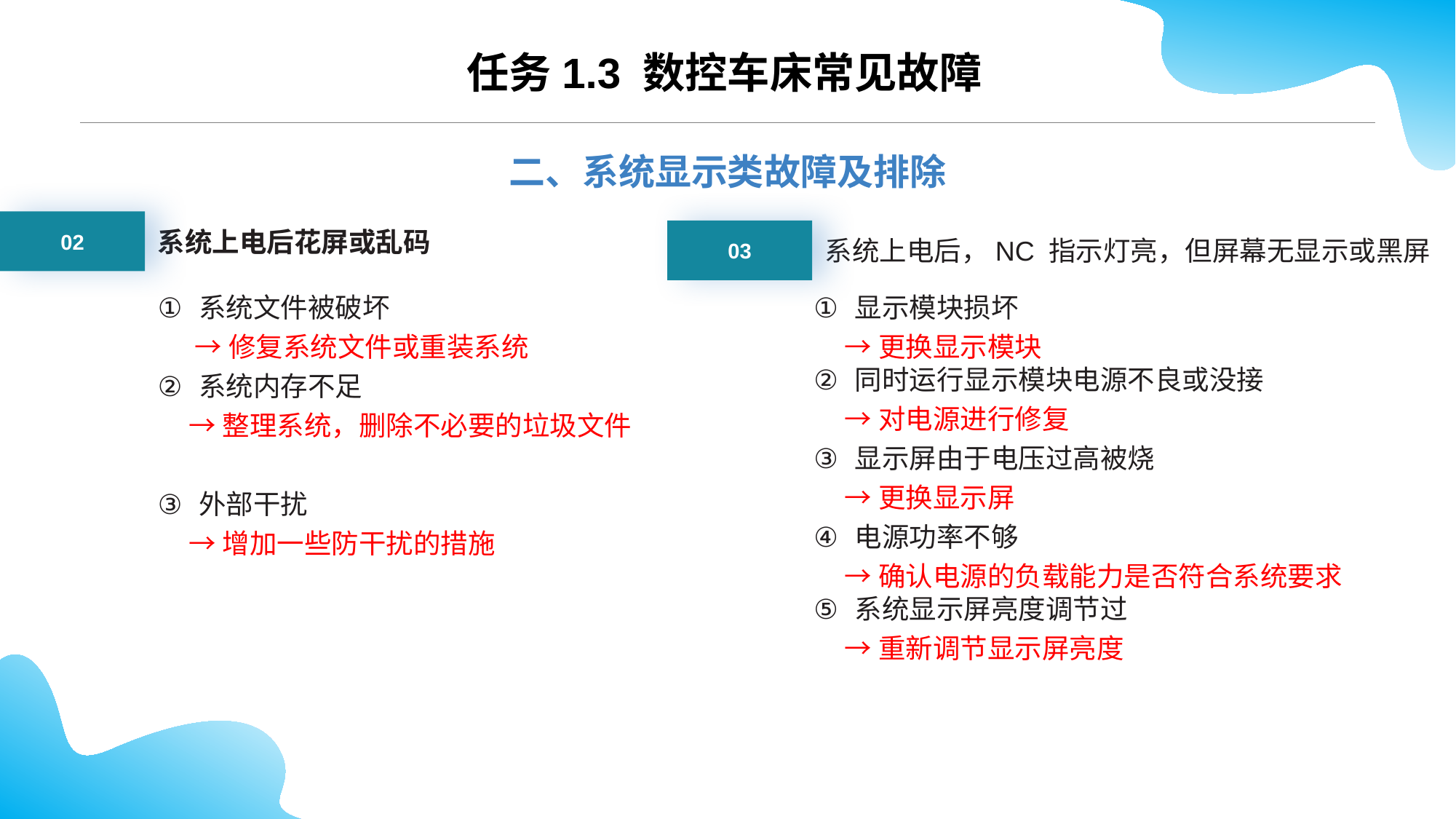

任务1.3 数控车床常见故障

二、系统显示类故障及排除
02
系统上电后花屏或乱码
03
系统上电后，NC 指示灯亮，但屏幕无显示或黑屏
系统文件被破坏
      →修复系统文件或重装系统
系统内存不足
     →整理系统，删除不必要的垃圾文件
外部干扰
     →增加一些防干扰的措施
显示模块损坏
     →更换显示模块
同时运行显示模块电源不良或没接
     →对电源进行修复
显示屏由于电压过高被烧
     →更换显示屏
电源功率不够
     →确认电源的负载能力是否符合系统要求
系统显示屏亮度调节过
     →重新调节显示屏亮度